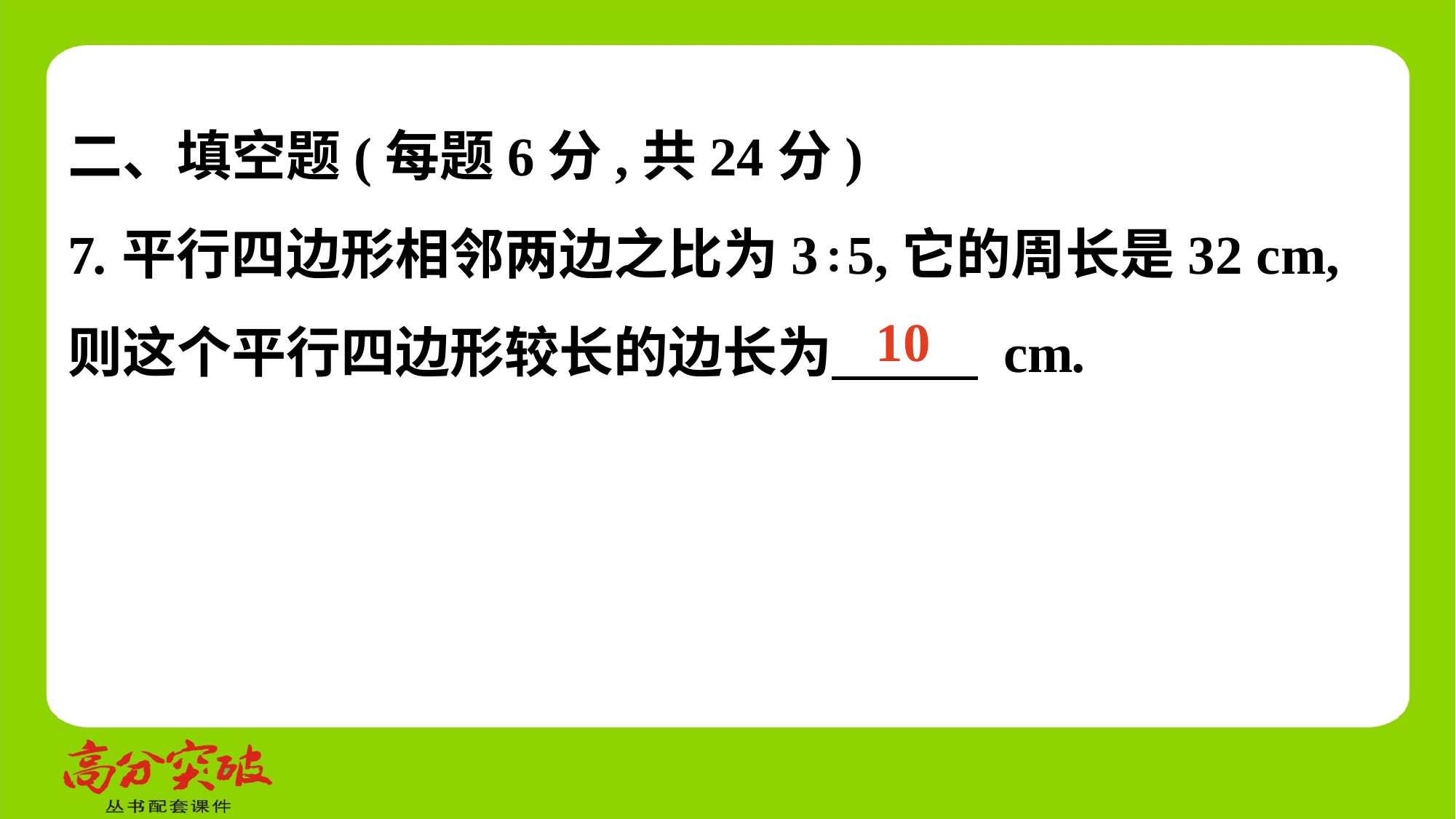

二、填空题(每题6分,共24分)
7.平行四边形相邻两边之比为3∶5,它的周长是32 cm,则这个平行四边形较长的边长为　   　 cm.
10